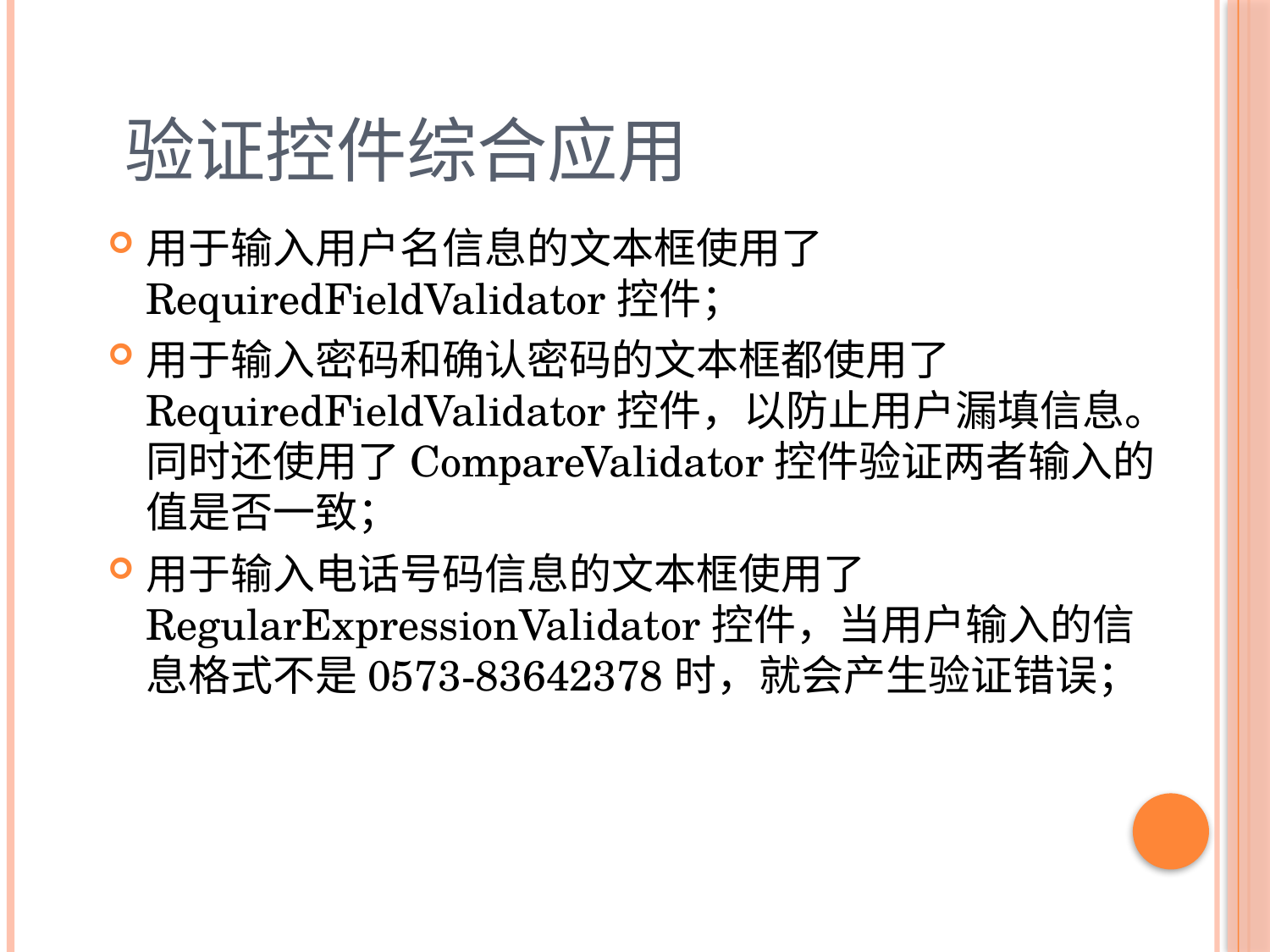

# 验证控件综合应用
用于输入用户名信息的文本框使用了RequiredFieldValidator控件；
用于输入密码和确认密码的文本框都使用了RequiredFieldValidator控件，以防止用户漏填信息。同时还使用了CompareValidator控件验证两者输入的值是否一致；
用于输入电话号码信息的文本框使用了RegularExpressionValidator控件，当用户输入的信息格式不是0573-83642378时，就会产生验证错误；
91